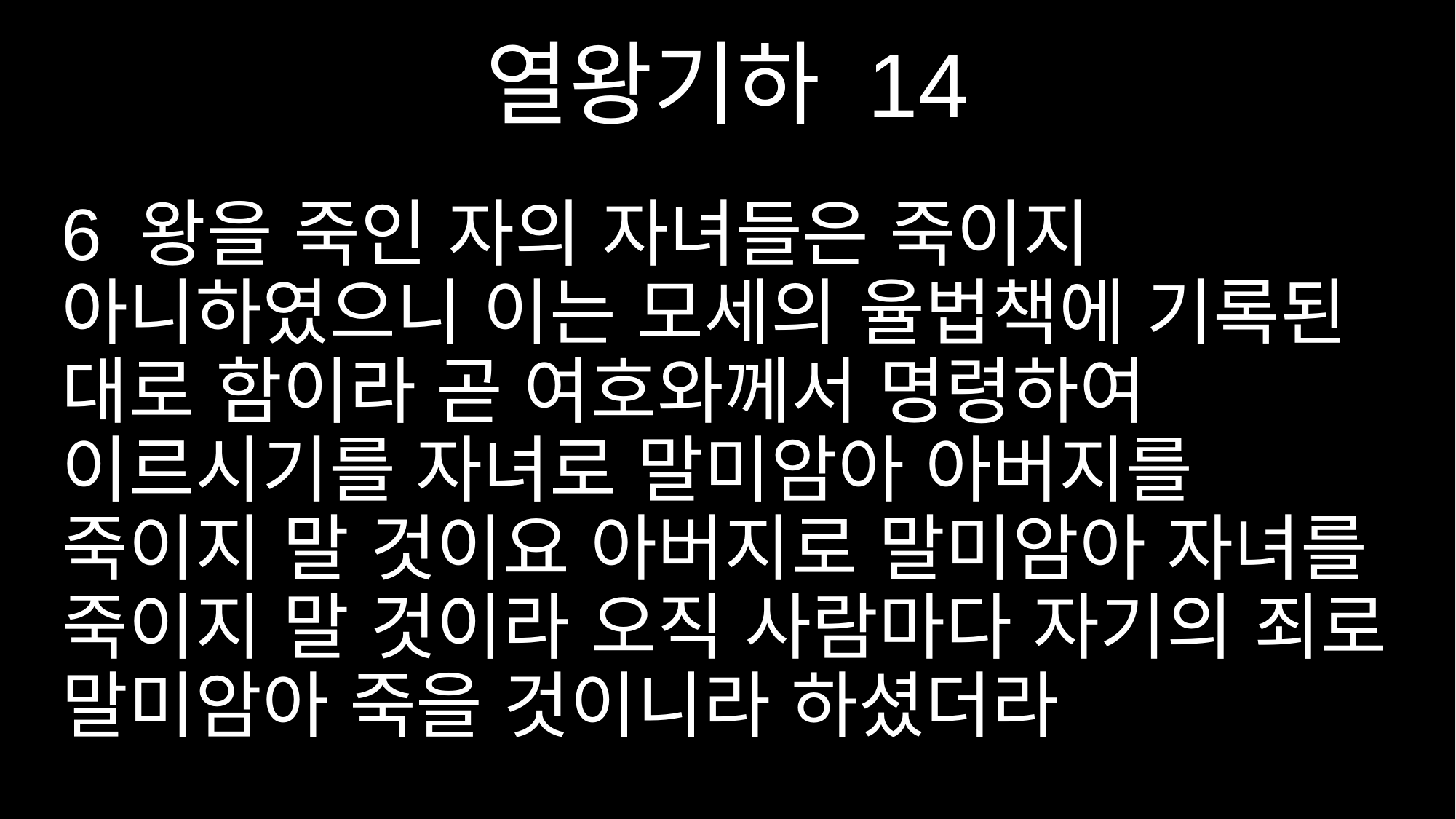

열왕기하 14
6 왕을 죽인 자의 자녀들은 죽이지 아니하였으니 이는 모세의 율법책에 기록된 대로 함이라 곧 여호와께서 명령하여 이르시기를 자녀로 말미암아 아버지를 죽이지 말 것이요 아버지로 말미암아 자녀를 죽이지 말 것이라 오직 사람마다 자기의 죄로 말미암아 죽을 것이니라 하셨더라